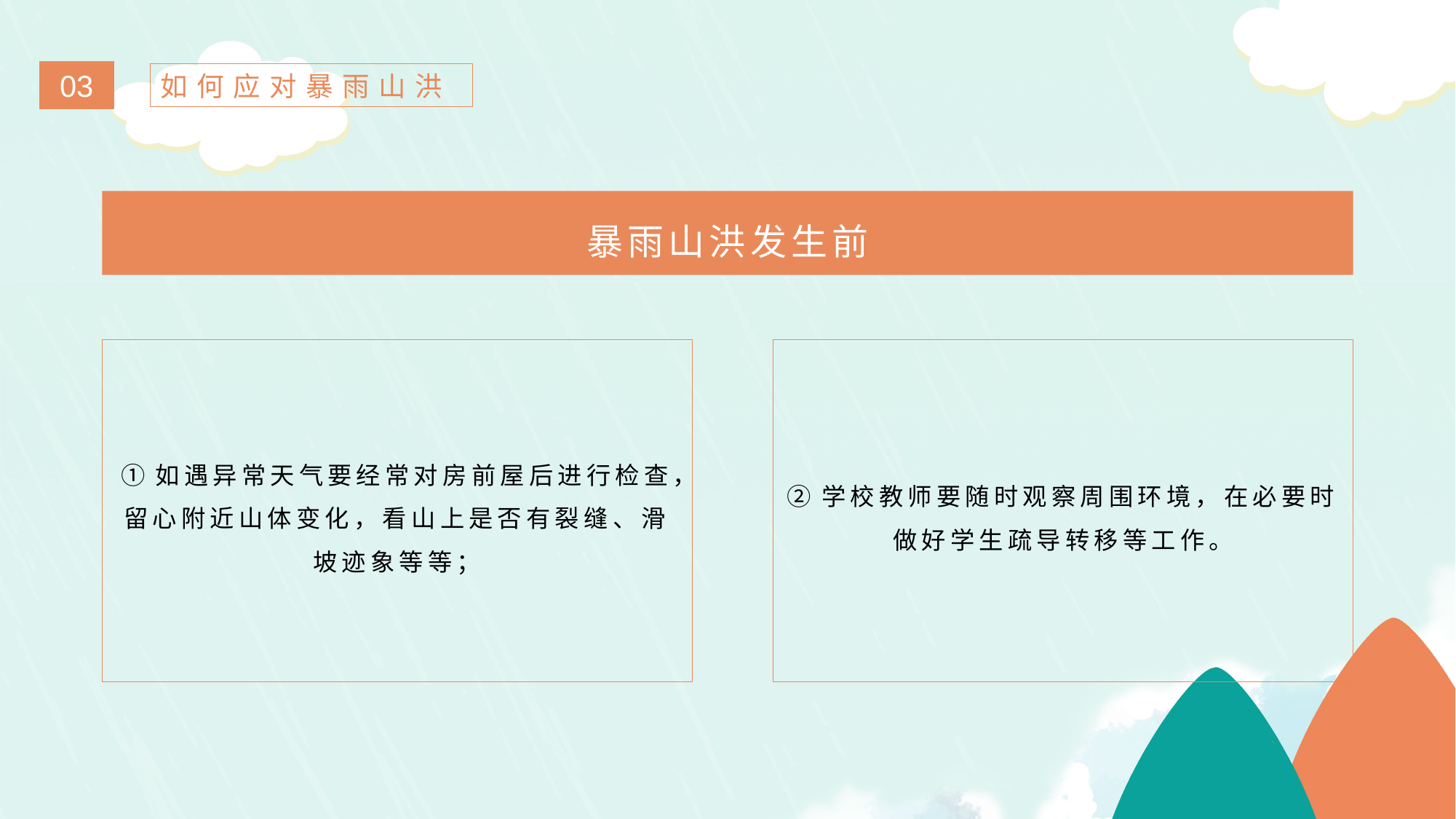

03
如何应对暴雨山洪
暴雨山洪发生前
①如遇异常天气要经常对房前屋后进行检查，留心附近山体变化，看山上是否有裂缝、滑坡迹象等等；
②学校教师要随时观察周围环境，在必要时做好学生疏导转移等工作。